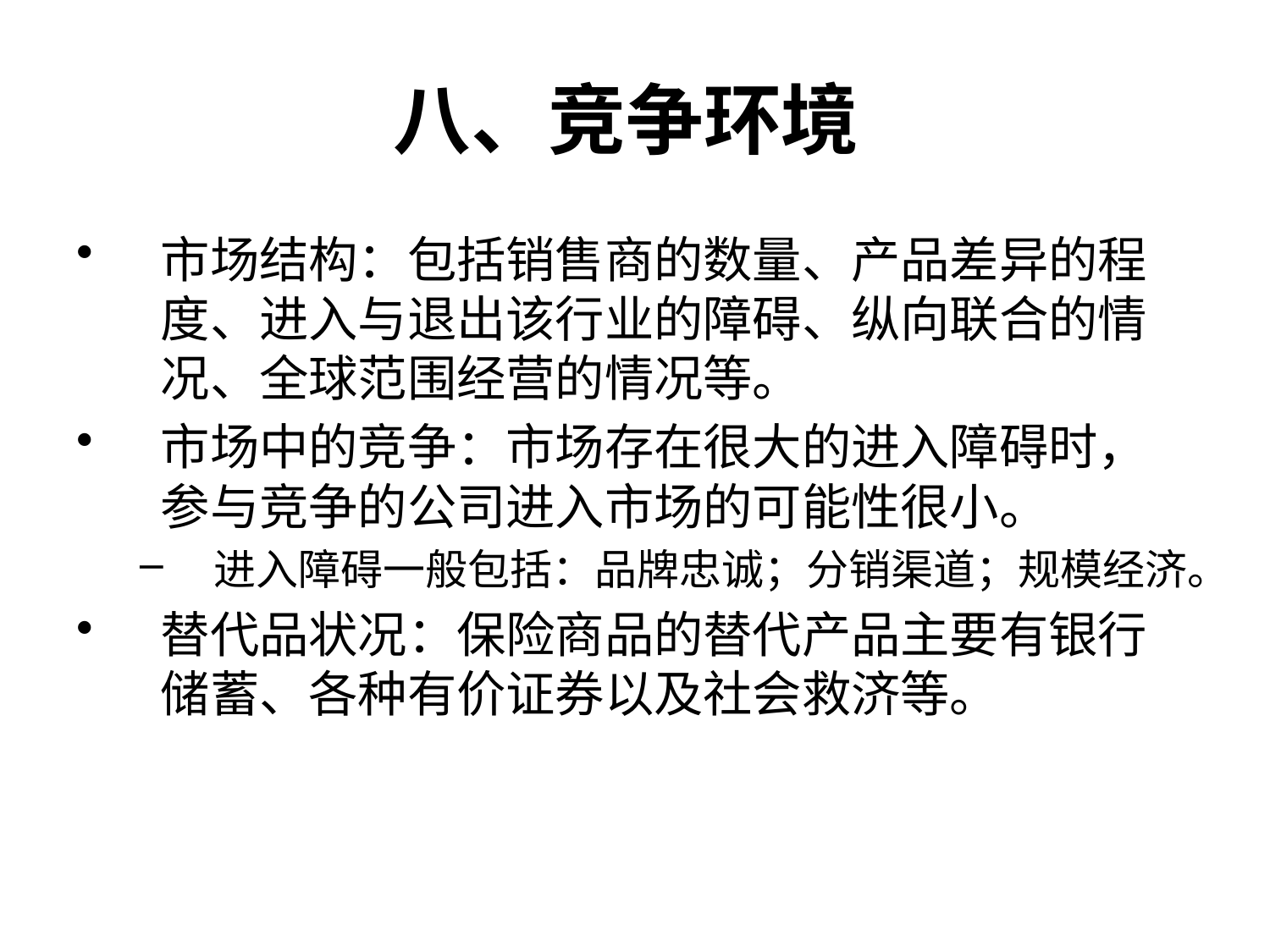

# 八、竞争环境
市场结构：包括销售商的数量、产品差异的程度、进入与退出该行业的障碍、纵向联合的情况、全球范围经营的情况等。
市场中的竞争：市场存在很大的进入障碍时，参与竞争的公司进入市场的可能性很小。
进入障碍一般包括：品牌忠诚；分销渠道；规模经济。
替代品状况：保险商品的替代产品主要有银行储蓄、各种有价证券以及社会救济等。